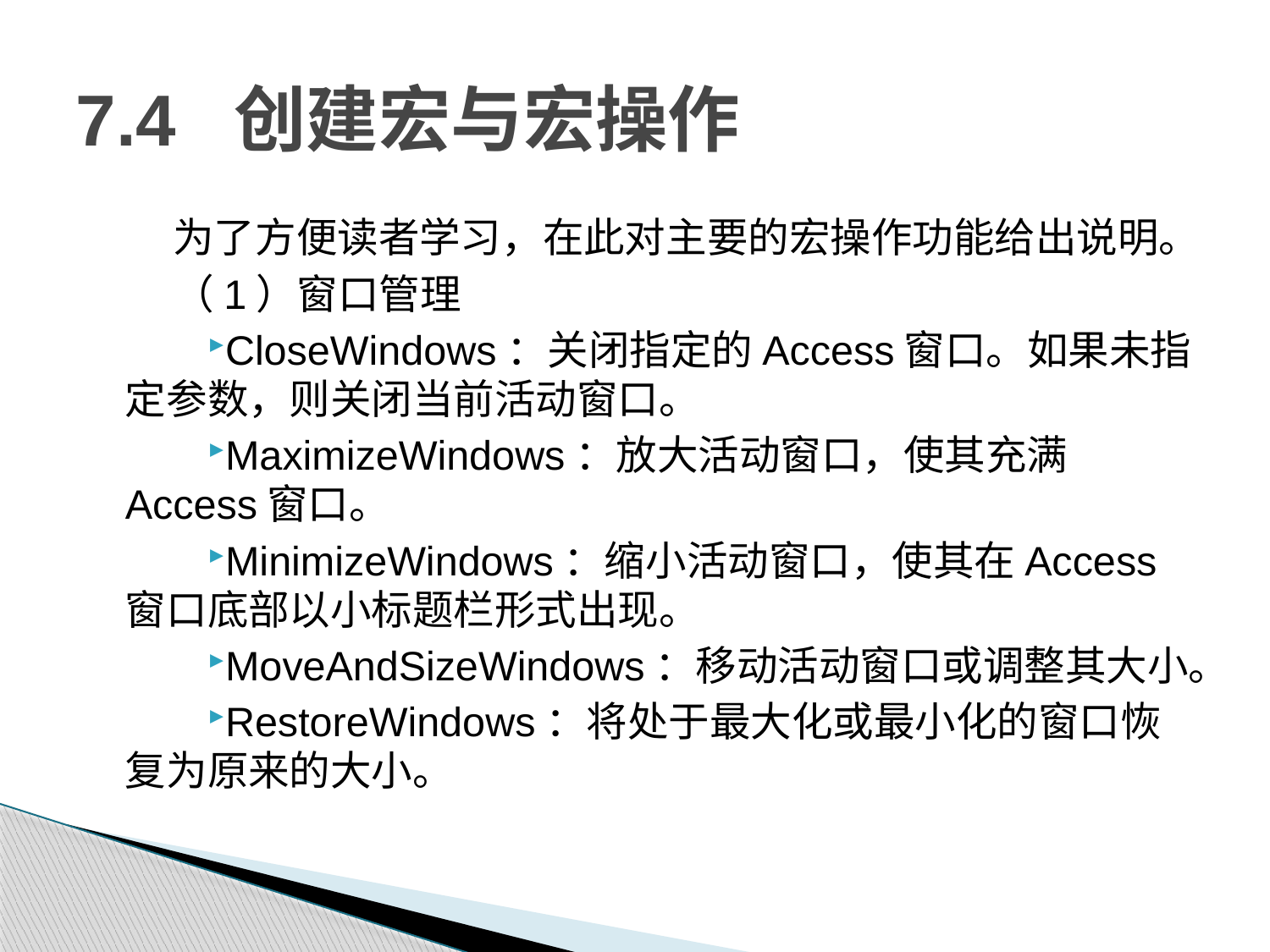

# 7.4  创建宏与宏操作
为了方便读者学习，在此对主要的宏操作功能给出说明。
（1）窗口管理
CloseWindows：关闭指定的Access窗口。如果未指定参数，则关闭当前活动窗口。
MaximizeWindows：放大活动窗口，使其充满Access窗口。
MinimizeWindows：缩小活动窗口，使其在Access窗口底部以小标题栏形式出现。
MoveAndSizeWindows：移动活动窗口或调整其大小。
RestoreWindows：将处于最大化或最小化的窗口恢复为原来的大小。